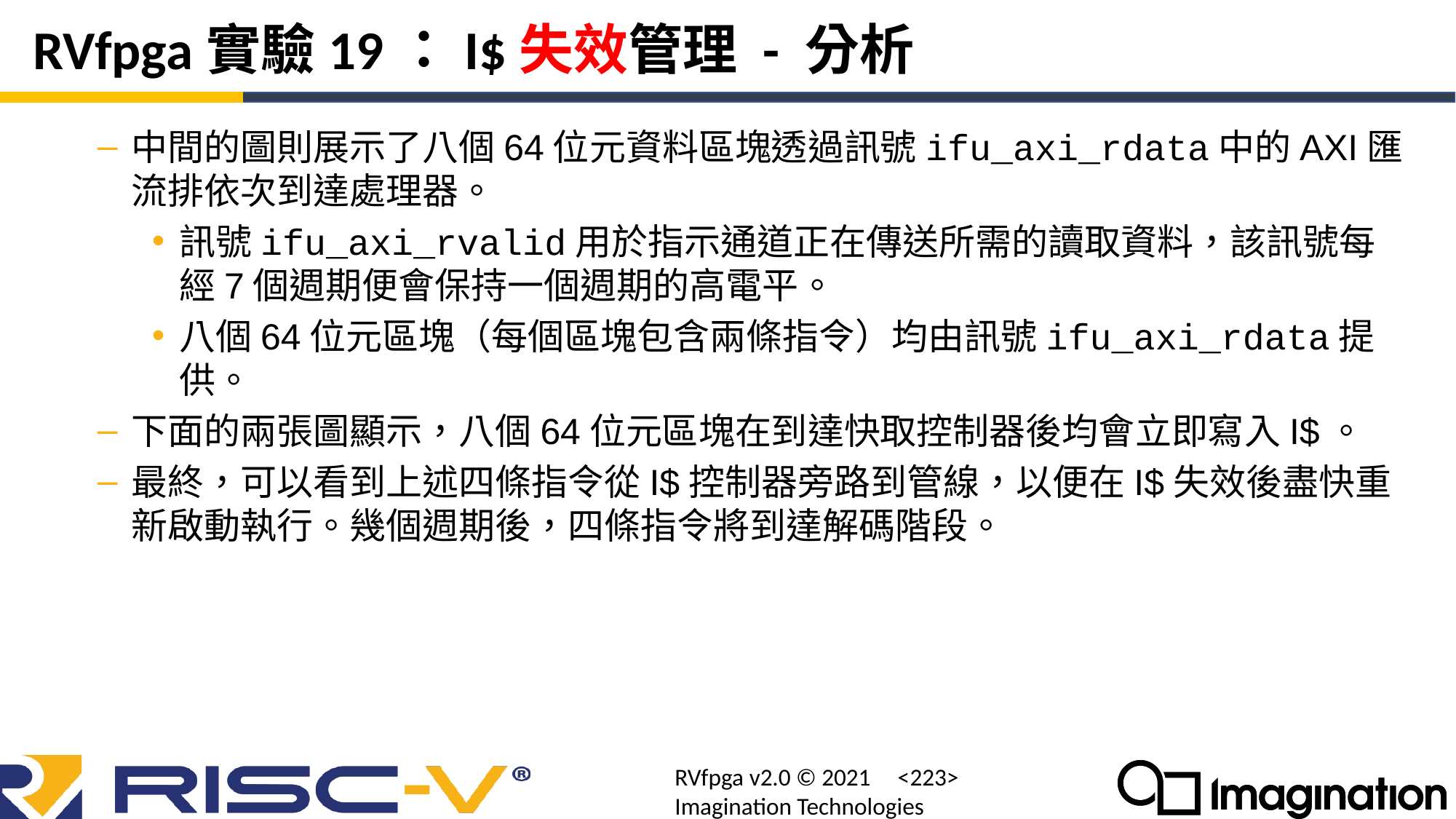

# RVfpga實驗19：I$失效管理 - 分析
中間的圖則展示了八個64位元資料區塊透過訊號ifu_axi_rdata中的AXI匯流排依次到達處理器。
訊號ifu_axi_rvalid用於指示通道正在傳送所需的讀取資料，該訊號每經7個週期便會保持一個週期的高電平。
八個64位元區塊（每個區塊包含兩條指令）均由訊號ifu_axi_rdata提供。
下面的兩張圖顯示，八個64位元區塊在到達快取控制器後均會立即寫入I$。
最終，可以看到上述四條指令從I$控制器旁路到管線，以便在I$失效後盡快重新啟動執行。幾個週期後，四條指令將到達解碼階段。